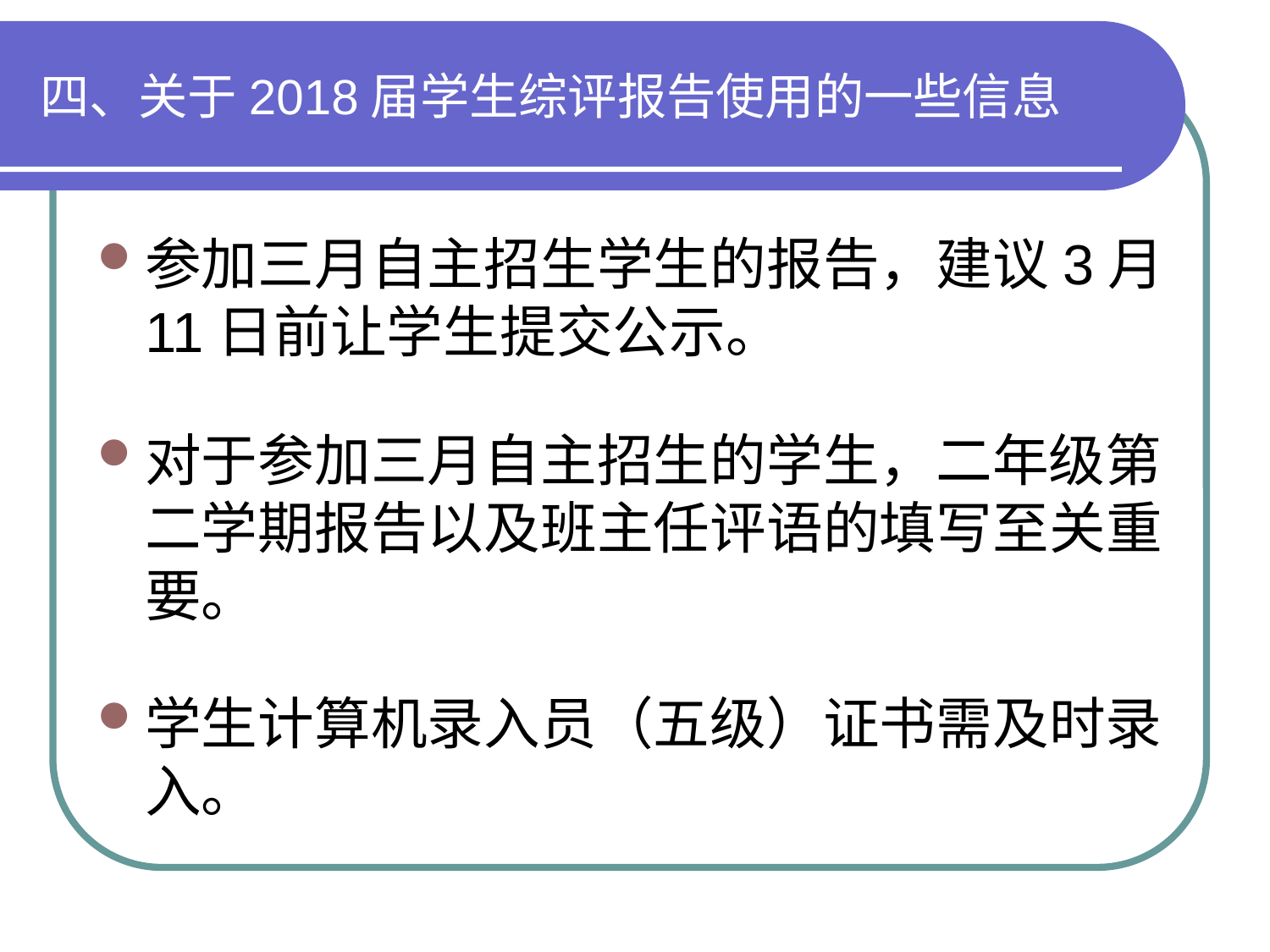

# 四、关于2018届学生综评报告使用的一些信息
参加三月自主招生学生的报告，建议3月11日前让学生提交公示。

对于参加三月自主招生的学生，二年级第二学期报告以及班主任评语的填写至关重要。

学生计算机录入员（五级）证书需及时录入。